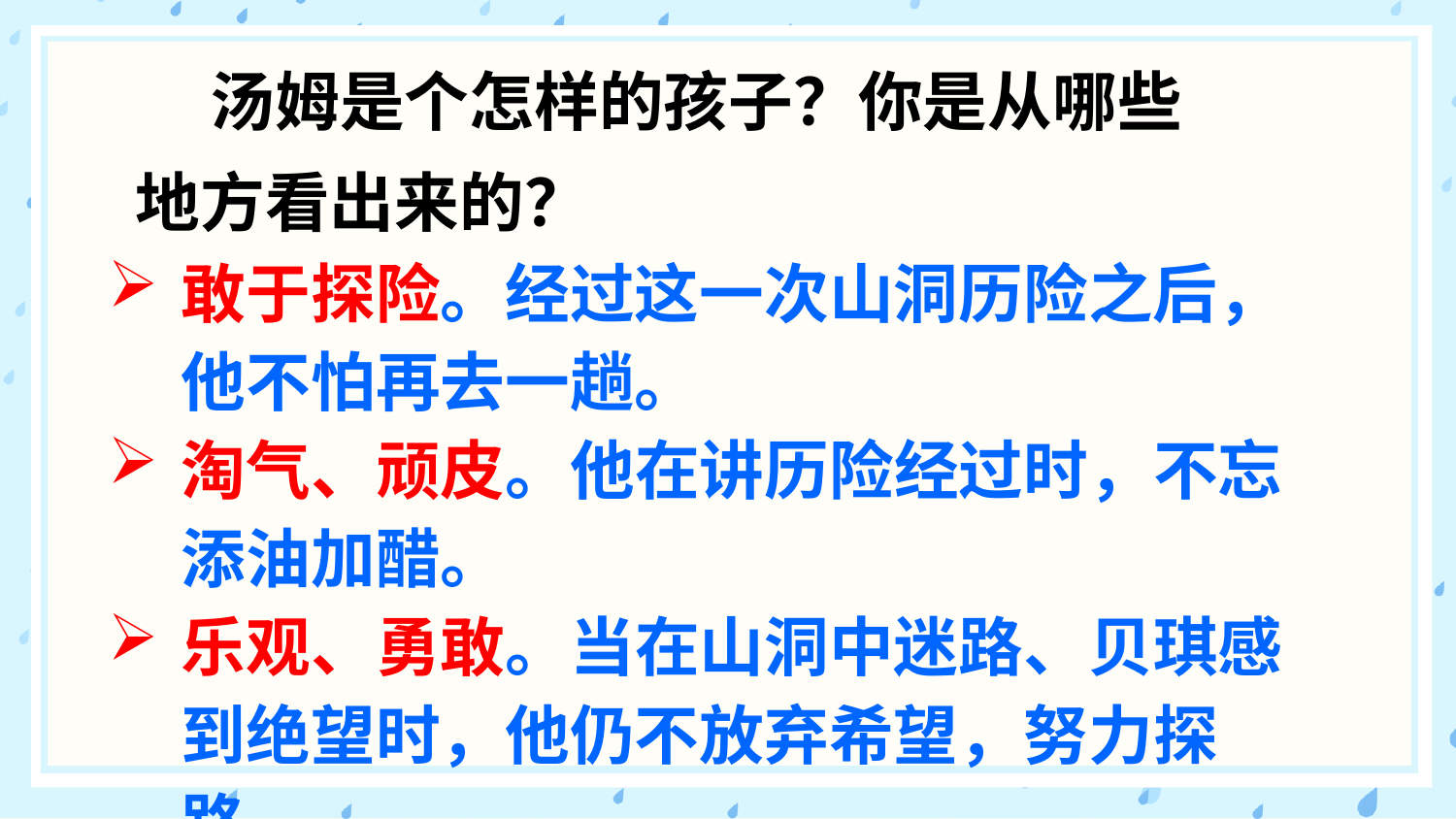

汤姆是个怎样的孩子？你是从哪些地方看出来的？
敢于探险。经过这一次山洞历险之后，他不怕再去一趟。
淘气、顽皮。他在讲历险经过时，不忘添油加醋。
乐观、勇敢。当在山洞中迷路、贝琪感到绝望时，他仍不放弃希望，努力探路。